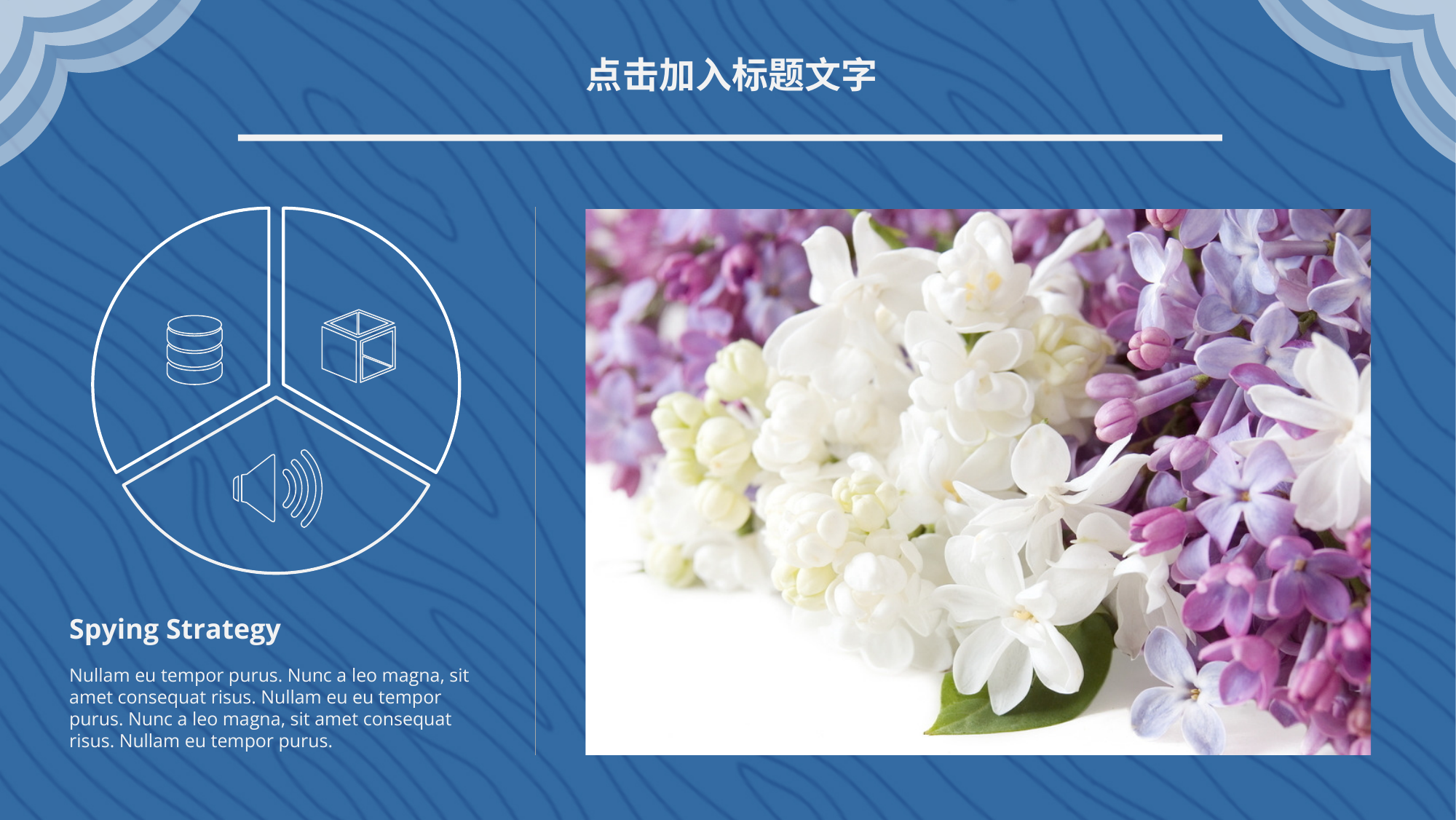

点击加入标题文字

Spying Strategy

Nullam eu tempor purus. Nunc a leo magna, sit amet consequat risus. Nullam eu eu tempor purus. Nunc a leo magna, sit amet consequat risus. Nullam eu tempor purus.